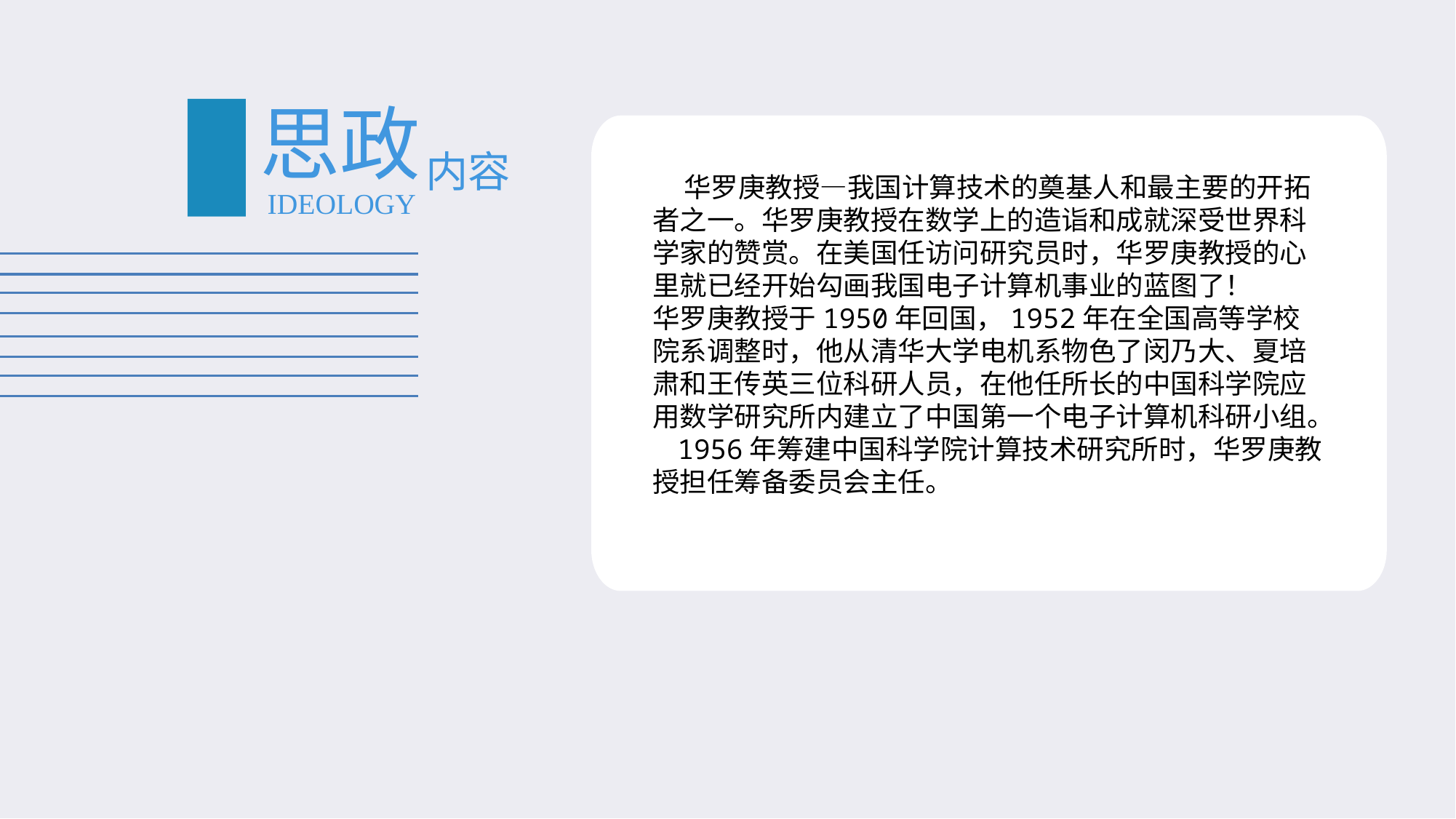

#
思政
内容

    华罗庚教授—我国计算技术的奠基人和最主要的开拓者之一。华罗庚教授在数学上的造诣和成就深受世界科学家的赞赏。在美国任访问研究员时，华罗庚教授的心里就已经开始勾画我国电子计算机事业的蓝图了！
华罗庚教授于1950年回国，1952年在全国高等学校院系调整时，他从清华大学电机系物色了闵乃大、夏培肃和王传英三位科研人员，在他任所长的中国科学院应用数学研究所内建立了中国第一个电子计算机科研小组。   1956年筹建中国科学院计算技术研究所时，华罗庚教授担任筹备委员会主任。

IDEOLOGY